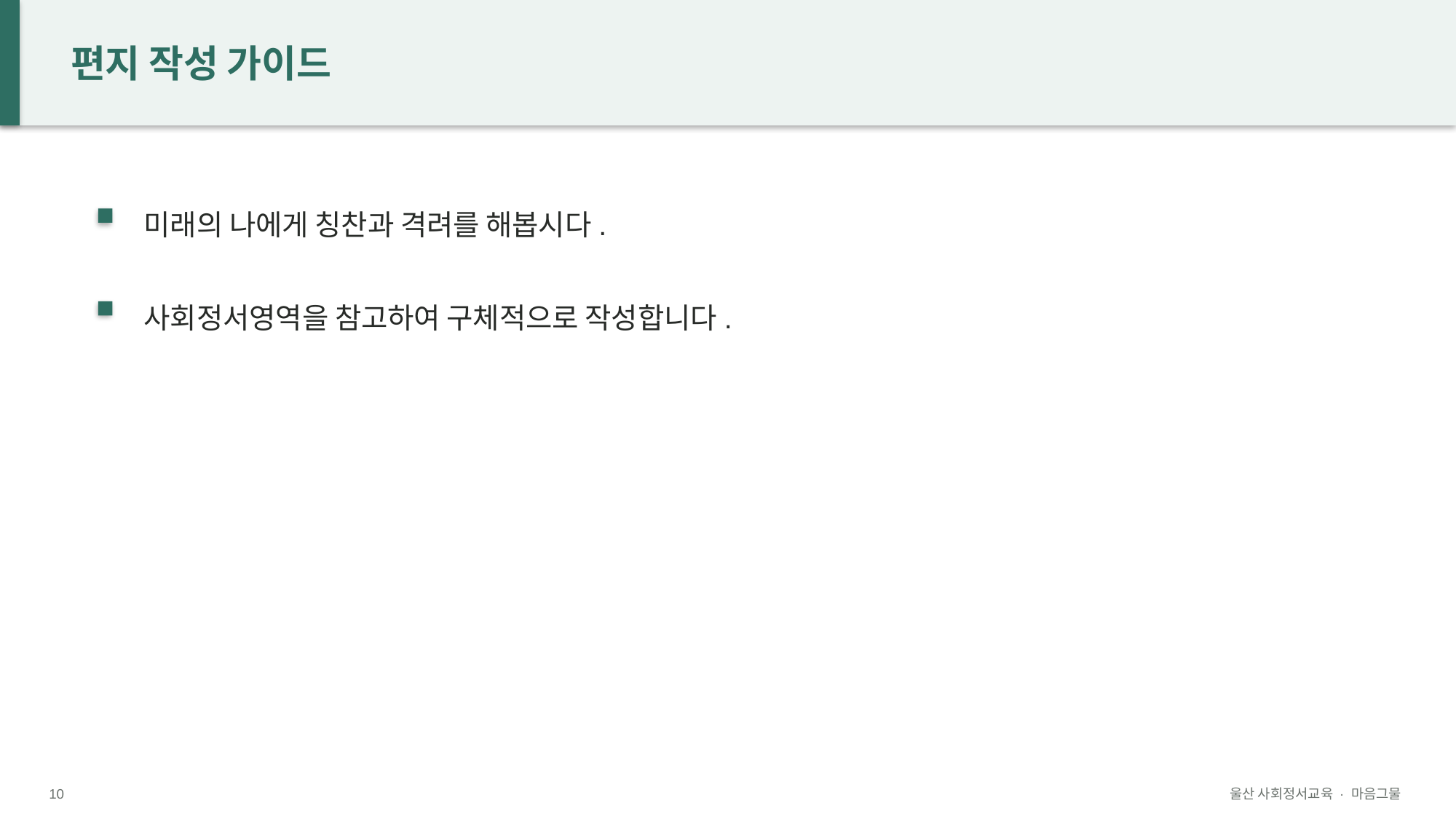

편지 작성 가이드
미래의 나에게 칭찬과 격려를 해봅시다.

사회정서영역을 참고하여 구체적으로 작성합니다.

10
울산 사회정서교육 · 마음그물